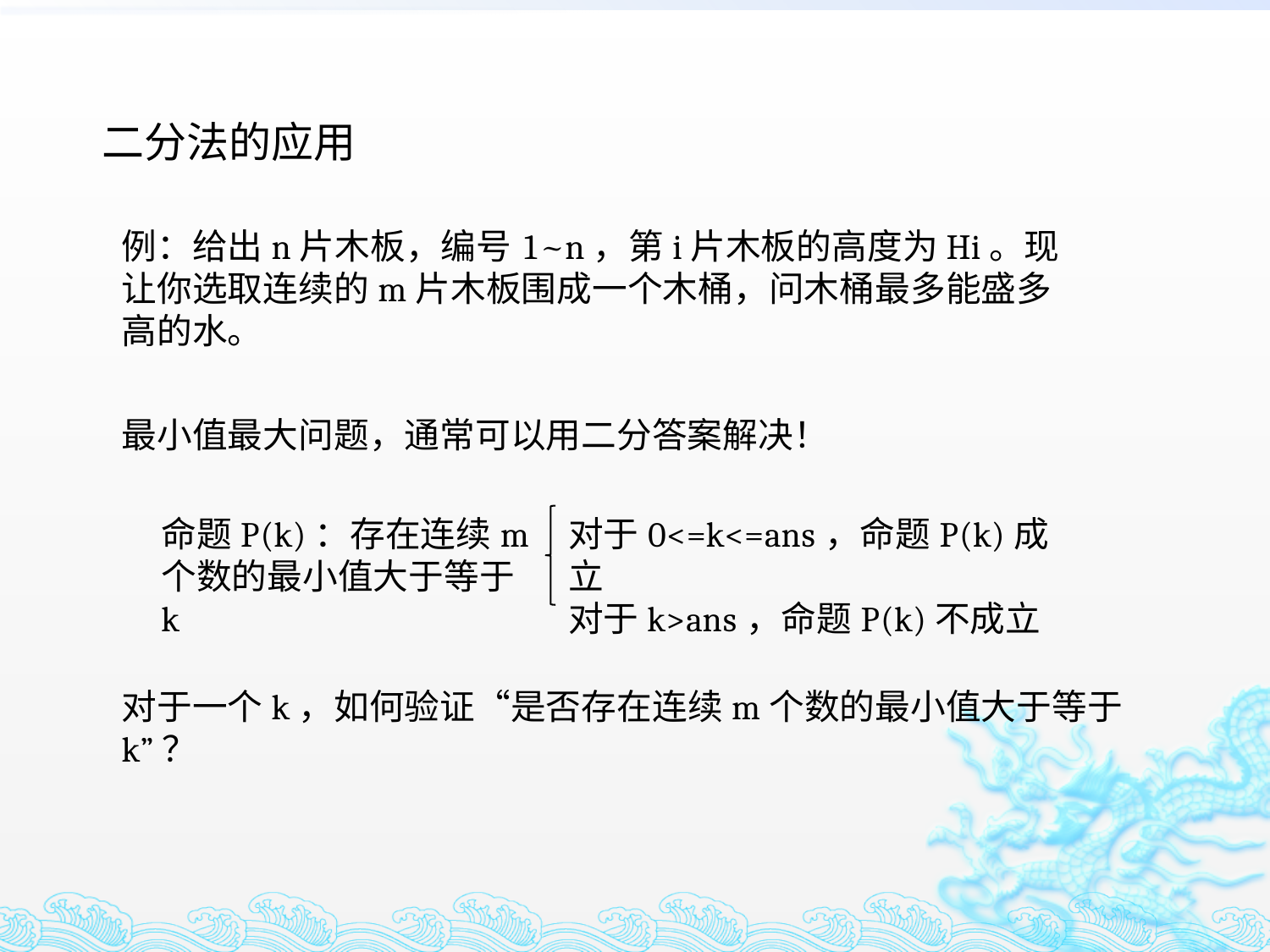

二分法的应用
例：给出n片木板，编号1~n，第i片木板的高度为Hi。现让你选取连续的m片木板围成一个木桶，问木桶最多能盛多高的水。
最小值最大问题，通常可以用二分答案解决！
命题P(k)：存在连续m个数的最小值大于等于k

对于0<=k<=ans，命题P(k)成立
对于k>ans，命题P(k)不成立
对于一个k，如何验证“是否存在连续m个数的最小值大于等于k”？